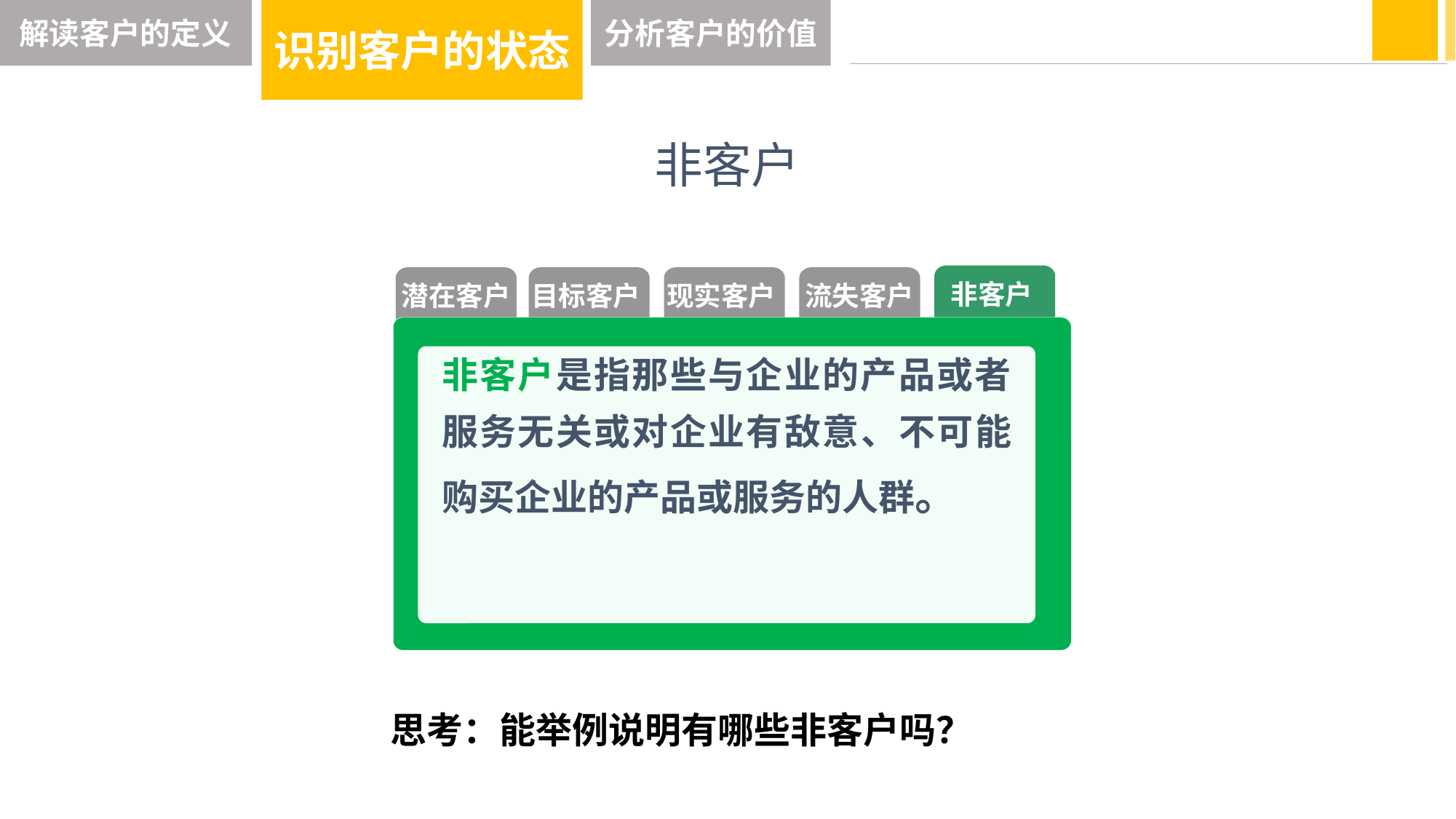

解读客户的定义
识别客户的状态
分析客户的价值

非客户
非客户
潜在客户
目标客户
现实客户
流失客户

非客户是指那些与企业的产品或者服务无关或对企业有敌意、不可能购买企业的产品或服务的人群。

思考：能举例说明有哪些非客户吗？